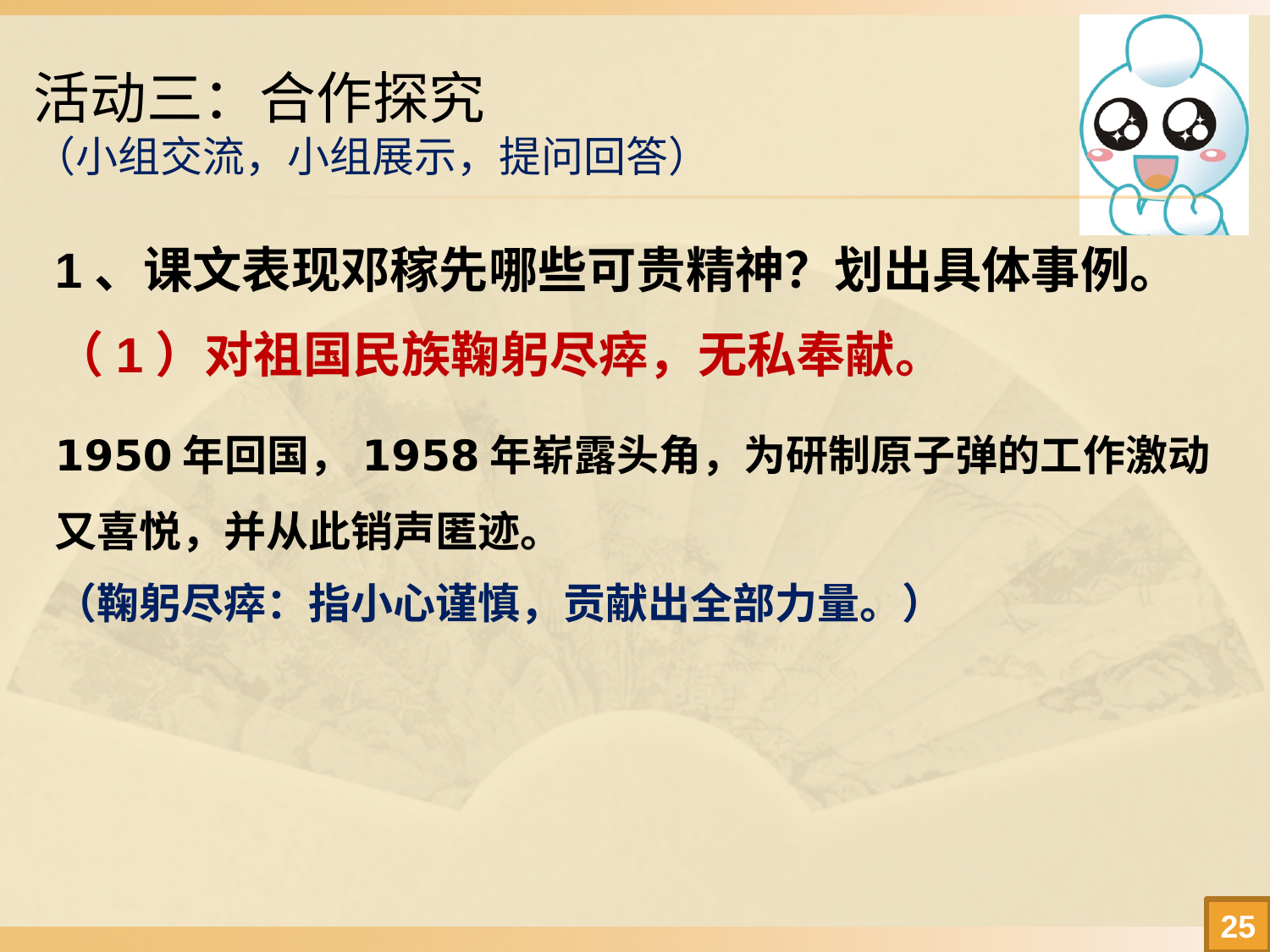

# 活动三：合作探究 （小组交流，小组展示，提问回答）
1、课文表现邓稼先哪些可贵精神？划出具体事例。
（1）对祖国民族鞠躬尽瘁，无私奉献。
1950年回国，1958年崭露头角，为研制原子弹的工作激动又喜悦，并从此销声匿迹。
（鞠躬尽瘁：指小心谨慎，贡献出全部力量。）

25